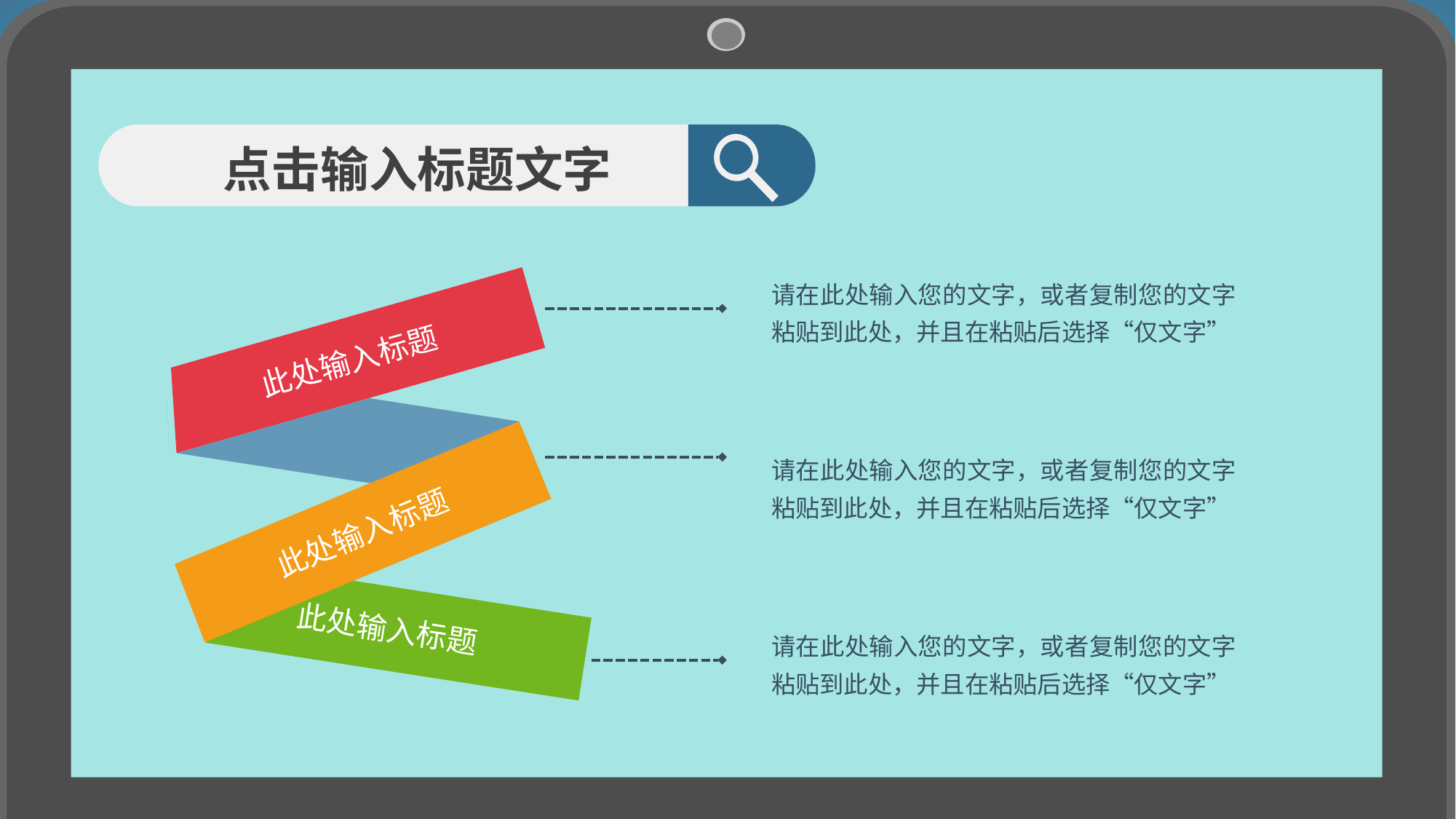

点击输入标题文字
请在此处输入您的文字，或者复制您的文字粘贴到此处，并且在粘贴后选择“仅文字”
此处输入标题

请在此处输入您的文字，或者复制您的文字粘贴到此处，并且在粘贴后选择“仅文字”
此处输入标题
此处输入标题
请在此处输入您的文字，或者复制您的文字粘贴到此处，并且在粘贴后选择“仅文字”